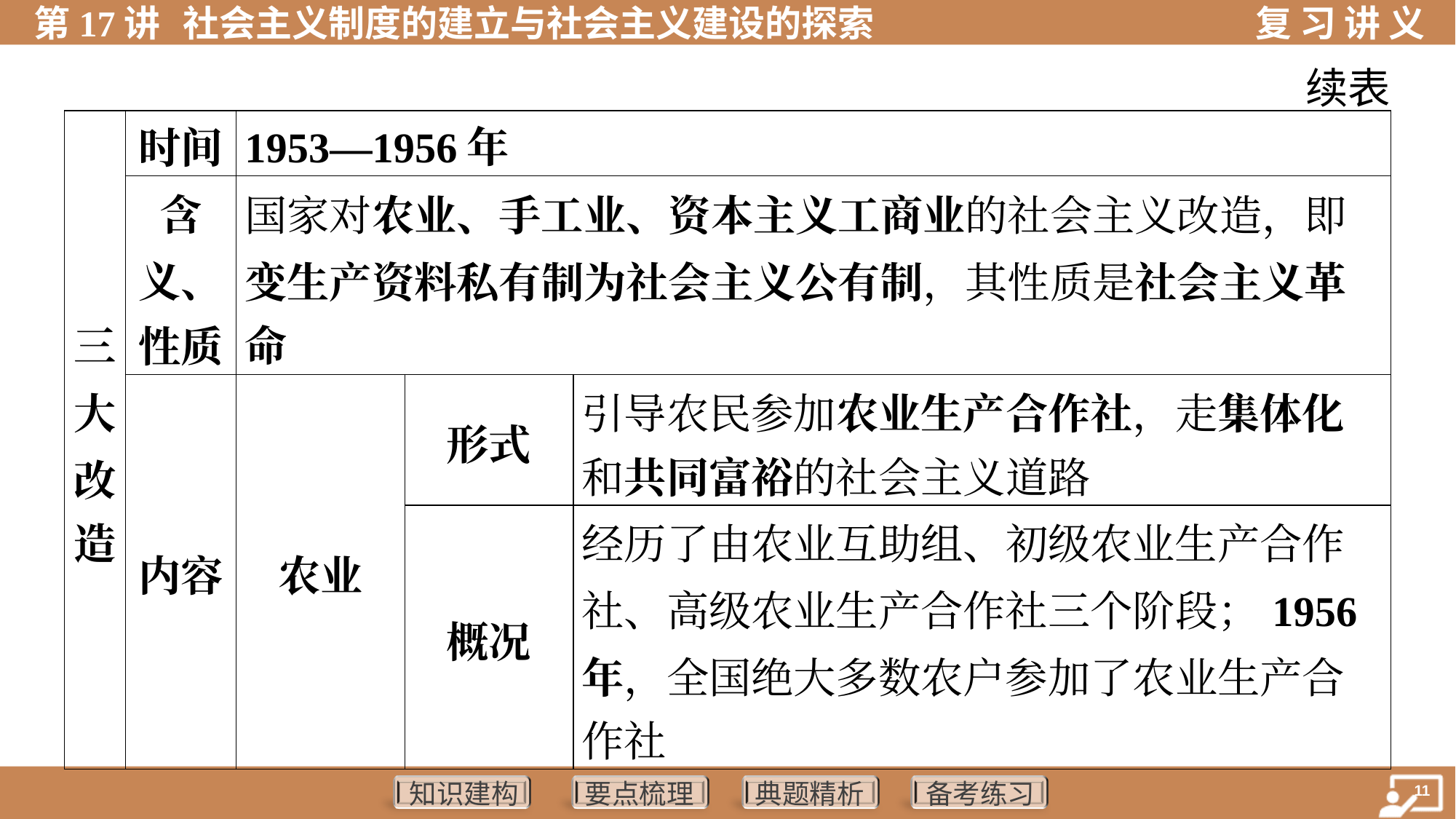

续表
| 三 大 改 造 | 时间 | 1953—1956年 |  |  |
| --- | --- | --- | --- | --- |
|  | 含 义、 性质 | 国家对农业、手工业、资本主义工商业的社会主义改造，即 变生产资料私有制为社会主义公有制，其性质是社会主义革 命 |  |  |
|  | 内容 | 农业 | 形式 | 引导农民参加农业生产合作社，走集体化 和共同富裕的社会主义道路 |
|  |  |  | 概况 | 经历了由农业互助组、初级农业生产合作 社、高级农业生产合作社三个阶段；1956 年，全国绝大多数农户参加了农业生产合 作社 |